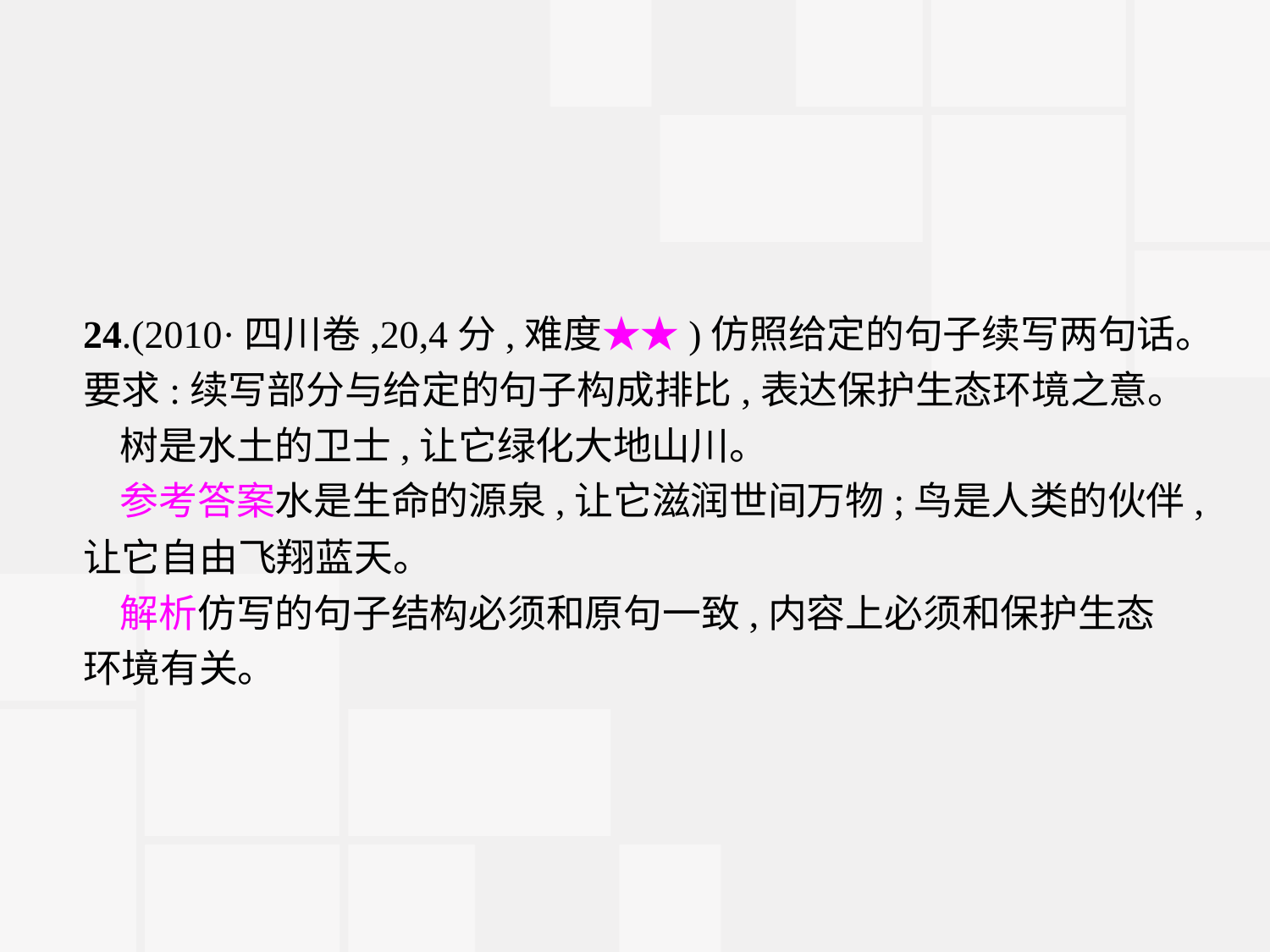

24.(2010·四川卷,20,4分,难度★★)仿照给定的句子续写两句话。要求:续写部分与给定的句子构成排比,表达保护生态环境之意。
树是水土的卫士,让它绿化大地山川。
参考答案水是生命的源泉,让它滋润世间万物;鸟是人类的伙伴,让它自由飞翔蓝天。
解析仿写的句子结构必须和原句一致,内容上必须和保护生态环境有关。